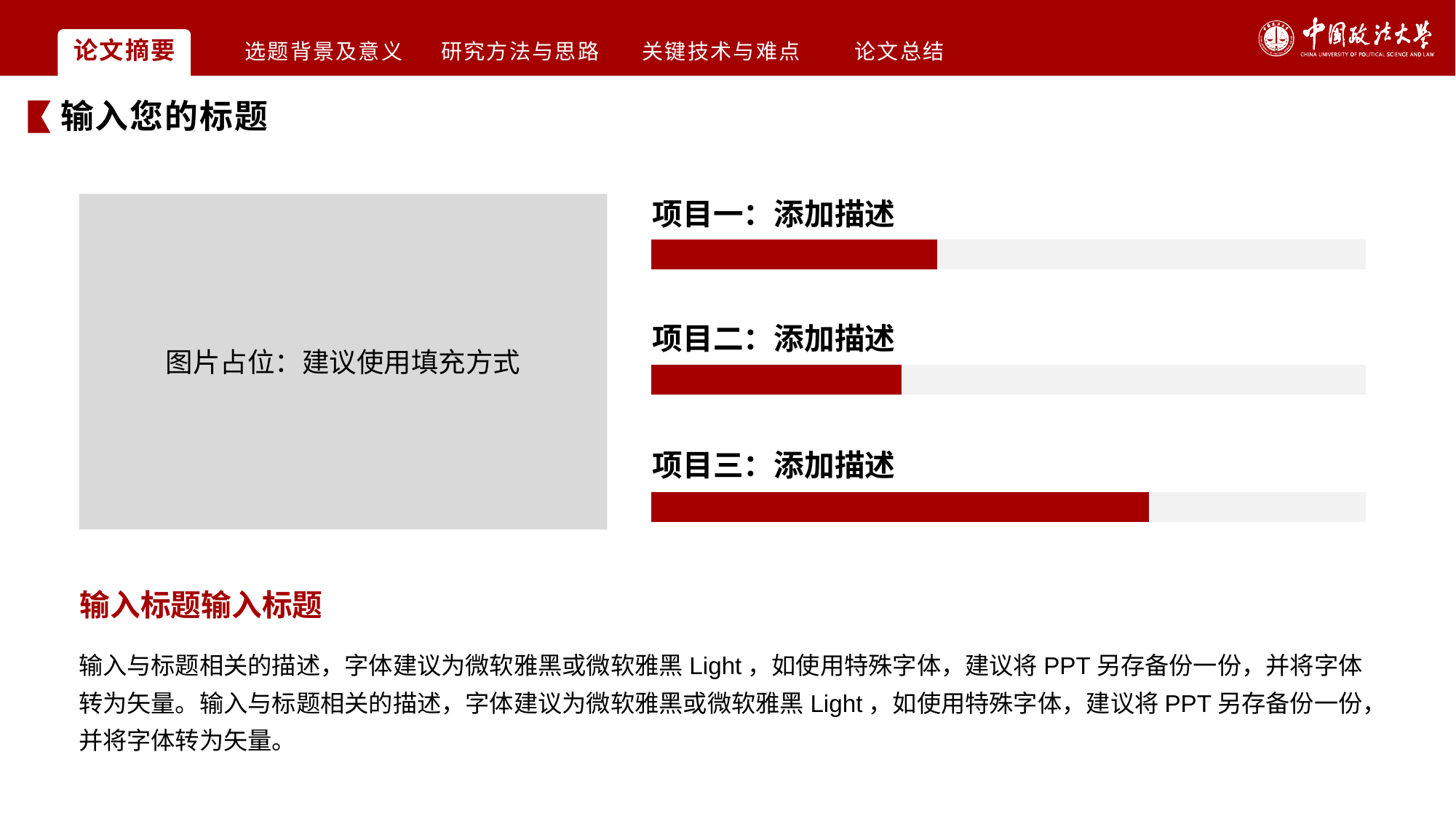

论文摘要
选题背景及意义
研究方法与思路
关键技术与难点
论文总结
输入您的标题

项目一：添加描述
图片占位：建议使用填充方式

### Chart

| Category | 系列 1 | 系列 2 |
|---|---|---|
| 类别 1 | 120.0 | 180.0 |
项目二：添加描述

### Chart

| Category | 系列 1 | 系列 2 |
|---|---|---|
| 类别 1 | 105.0 | 195.0 |
项目三：添加描述

### Chart

| Category | 系列 1 | 系列 2 |
|---|---|---|
| 类别 1 | 557.0 | 243.0 |
输入标题输入标题
输入与标题相关的描述，字体建议为微软雅黑或微软雅黑Light，如使用特殊字体，建议将PPT另存备份一份，并将字体转为矢量。输入与标题相关的描述，字体建议为微软雅黑或微软雅黑Light，如使用特殊字体，建议将PPT另存备份一份，并将字体转为矢量。